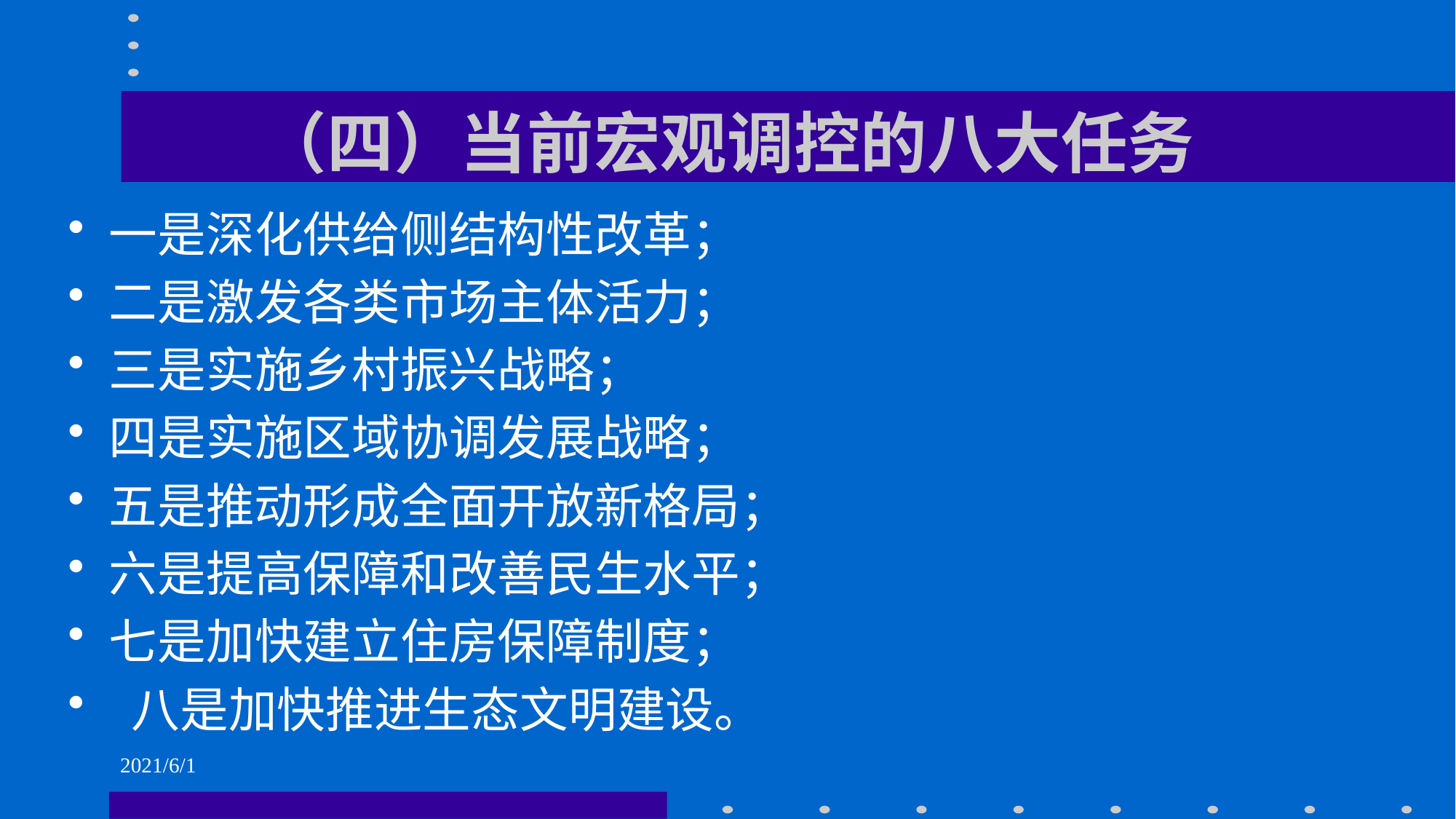

# （四）当前宏观调控的八大任务
一是深化供给侧结构性改革；
二是激发各类市场主体活力；
三是实施乡村振兴战略；
四是实施区域协调发展战略；
五是推动形成全面开放新格局；
六是提高保障和改善民生水平；
七是加快建立住房保障制度；
 八是加快推进生态文明建设。
2021/6/1